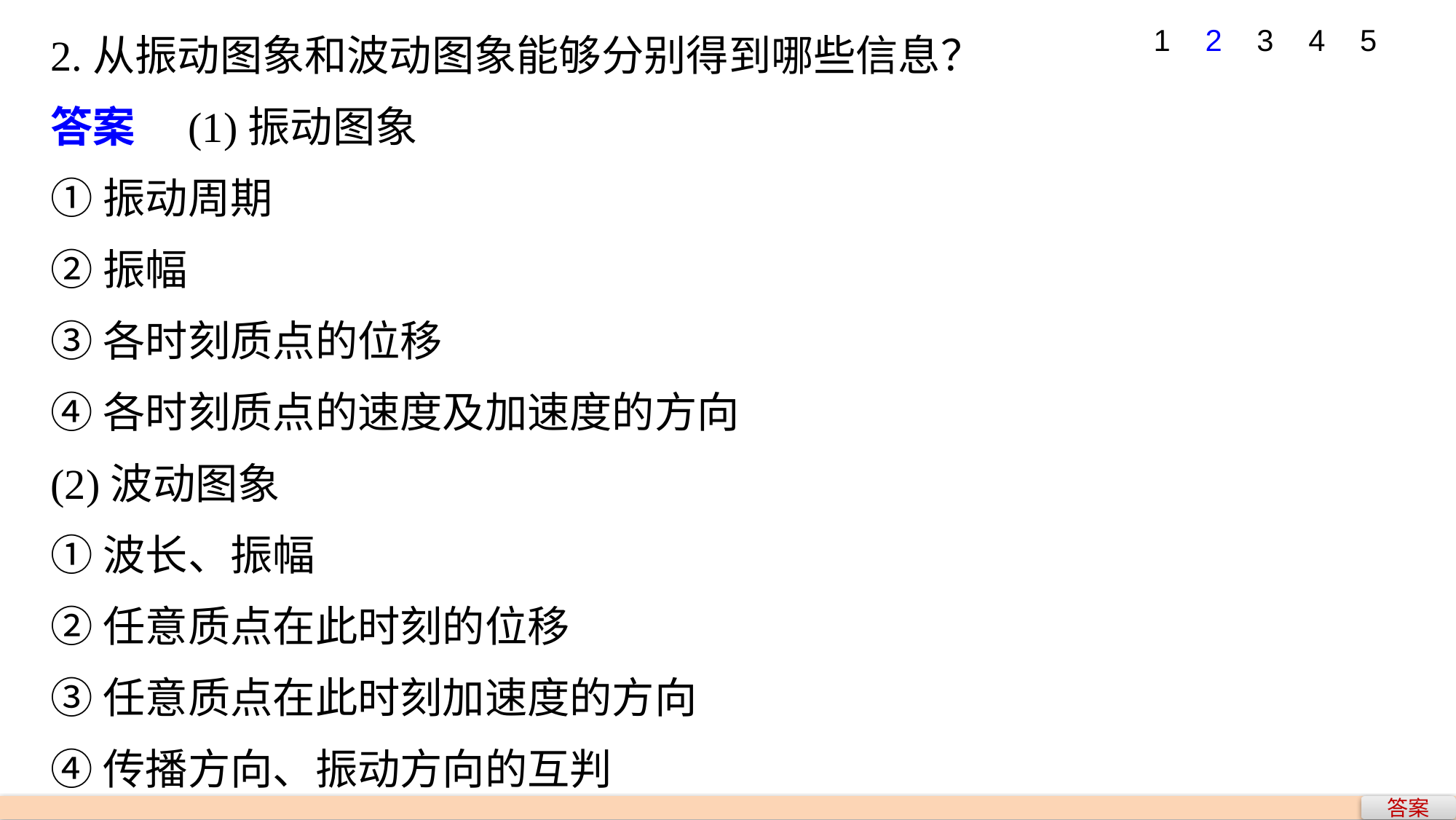

2.从振动图象和波动图象能够分别得到哪些信息？
答案　(1)振动图象
①振动周期
②振幅
③各时刻质点的位移
④各时刻质点的速度及加速度的方向
(2)波动图象
①波长、振幅
②任意质点在此时刻的位移
③任意质点在此时刻加速度的方向
④传播方向、振动方向的互判
1
2
3
4
5

答案